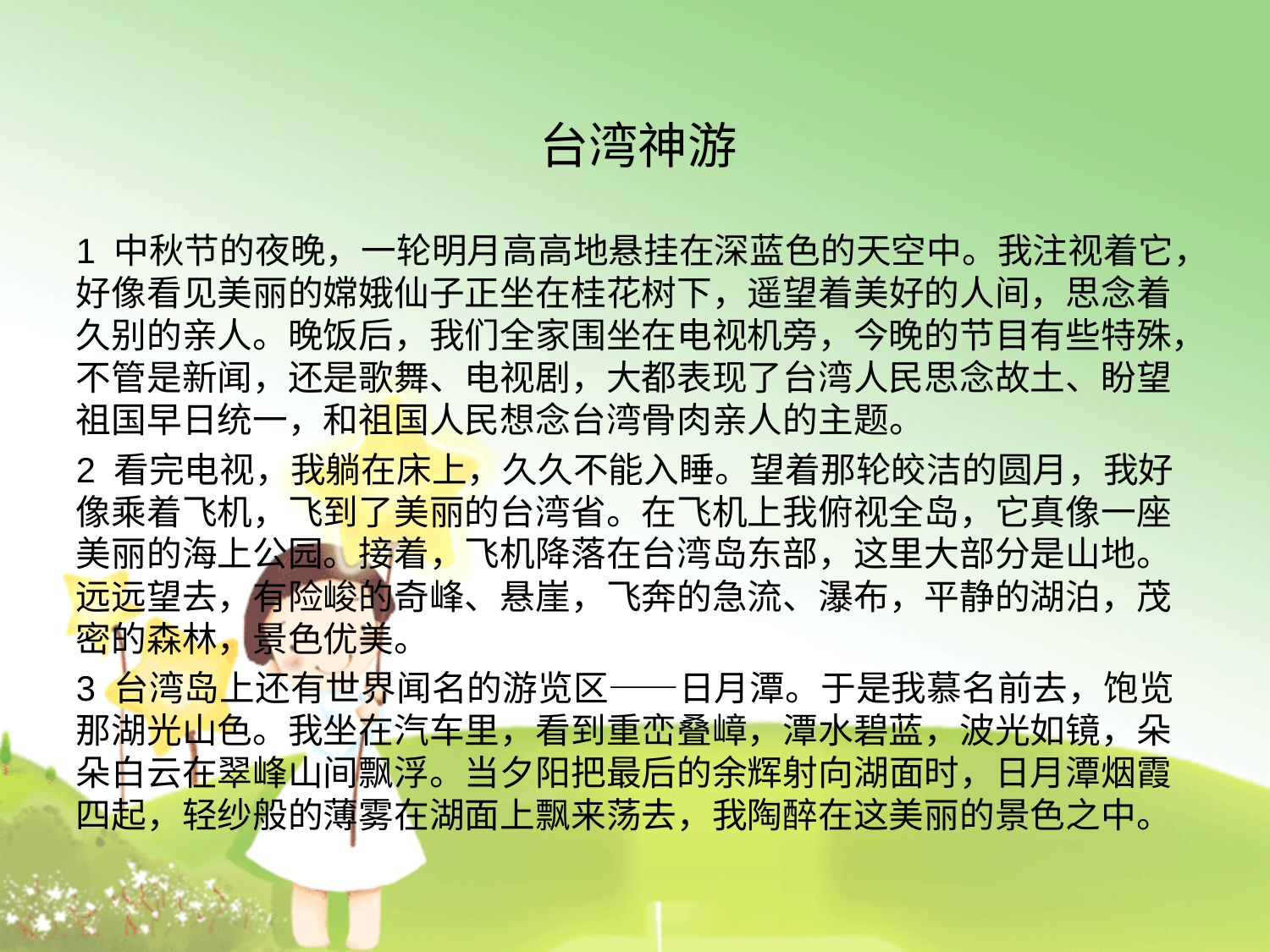

台湾神游
1 中秋节的夜晚，一轮明月高高地悬挂在深蓝色的天空中。我注视着它，好像看见美丽的嫦娥仙子正坐在桂花树下，遥望着美好的人间，思念着久别的亲人。晚饭后，我们全家围坐在电视机旁，今晚的节目有些特殊，不管是新闻，还是歌舞、电视剧，大都表现了台湾人民思念故土、盼望祖国早日统一，和祖国人民想念台湾骨肉亲人的主题。
2 看完电视，我躺在床上，久久不能入睡。望着那轮皎洁的圆月，我好像乘着飞机，飞到了美丽的台湾省。在飞机上我俯视全岛，它真像一座美丽的海上公园。接着，飞机降落在台湾岛东部，这里大部分是山地。远远望去，有险峻的奇峰、悬崖，飞奔的急流、瀑布，平静的湖泊，茂密的森林，景色优美。
3 台湾岛上还有世界闻名的游览区——日月潭。于是我慕名前去，饱览那湖光山色。我坐在汽车里，看到重峦叠嶂，潭水碧蓝，波光如镜，朵朵白云在翠峰山间飘浮。当夕阳把最后的余辉射向湖面时，日月潭烟霞四起，轻纱般的薄雾在湖面上飘来荡去，我陶醉在这美丽的景色之中。